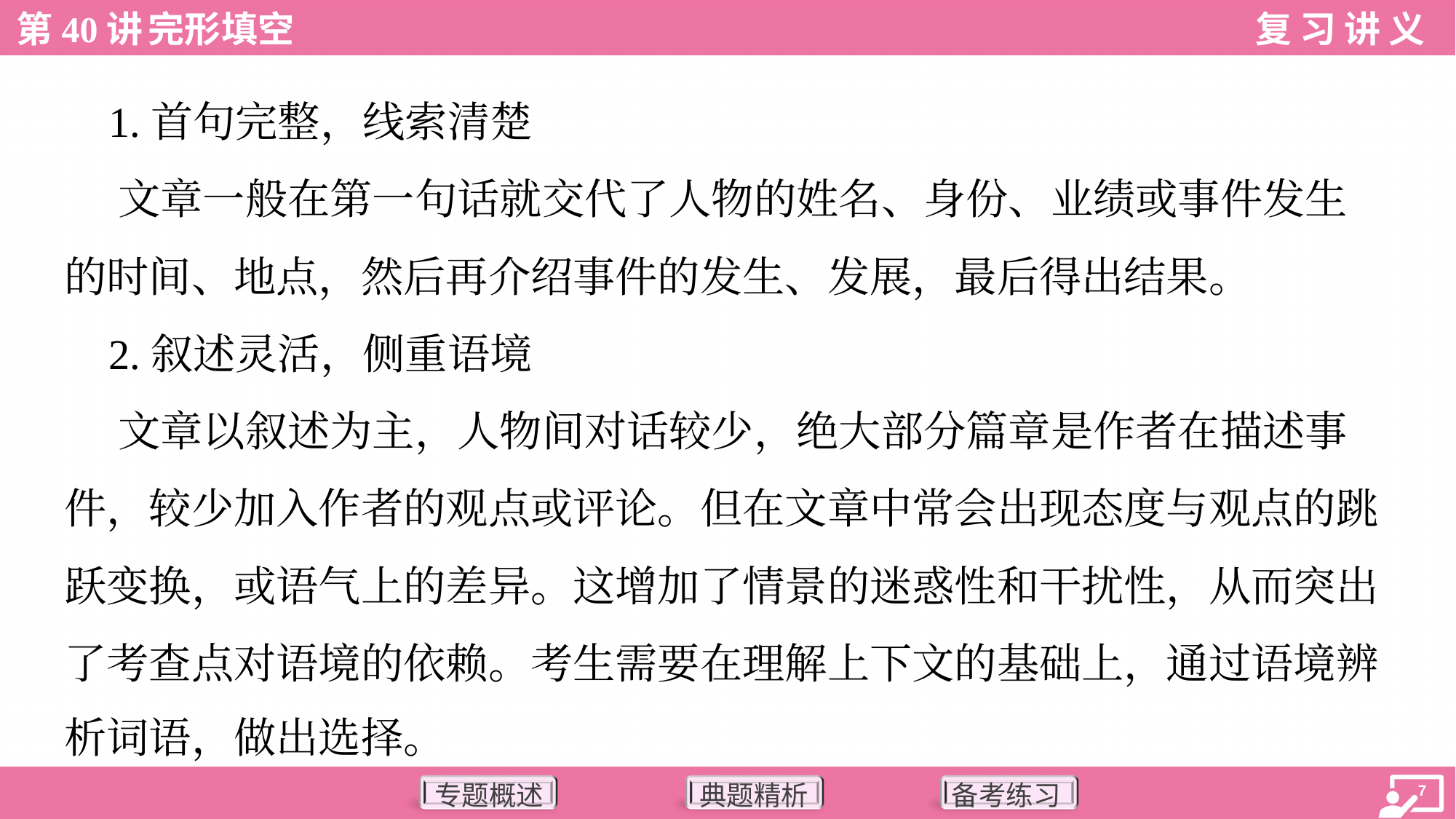

1.首句完整，线索清楚
    文章一般在第一句话就交代了人物的姓名、身份、业绩或事件发生
的时间、地点，然后再介绍事件的发生、发展，最后得出结果。
    2.叙述灵活，侧重语境
    文章以叙述为主，人物间对话较少，绝大部分篇章是作者在描述事
件，较少加入作者的观点或评论。但在文章中常会出现态度与观点的跳
跃变换，或语气上的差异。这增加了情景的迷惑性和干扰性，从而突出
了考查点对语境的依赖。考生需要在理解上下文的基础上，通过语境辨
析词语，做出选择。